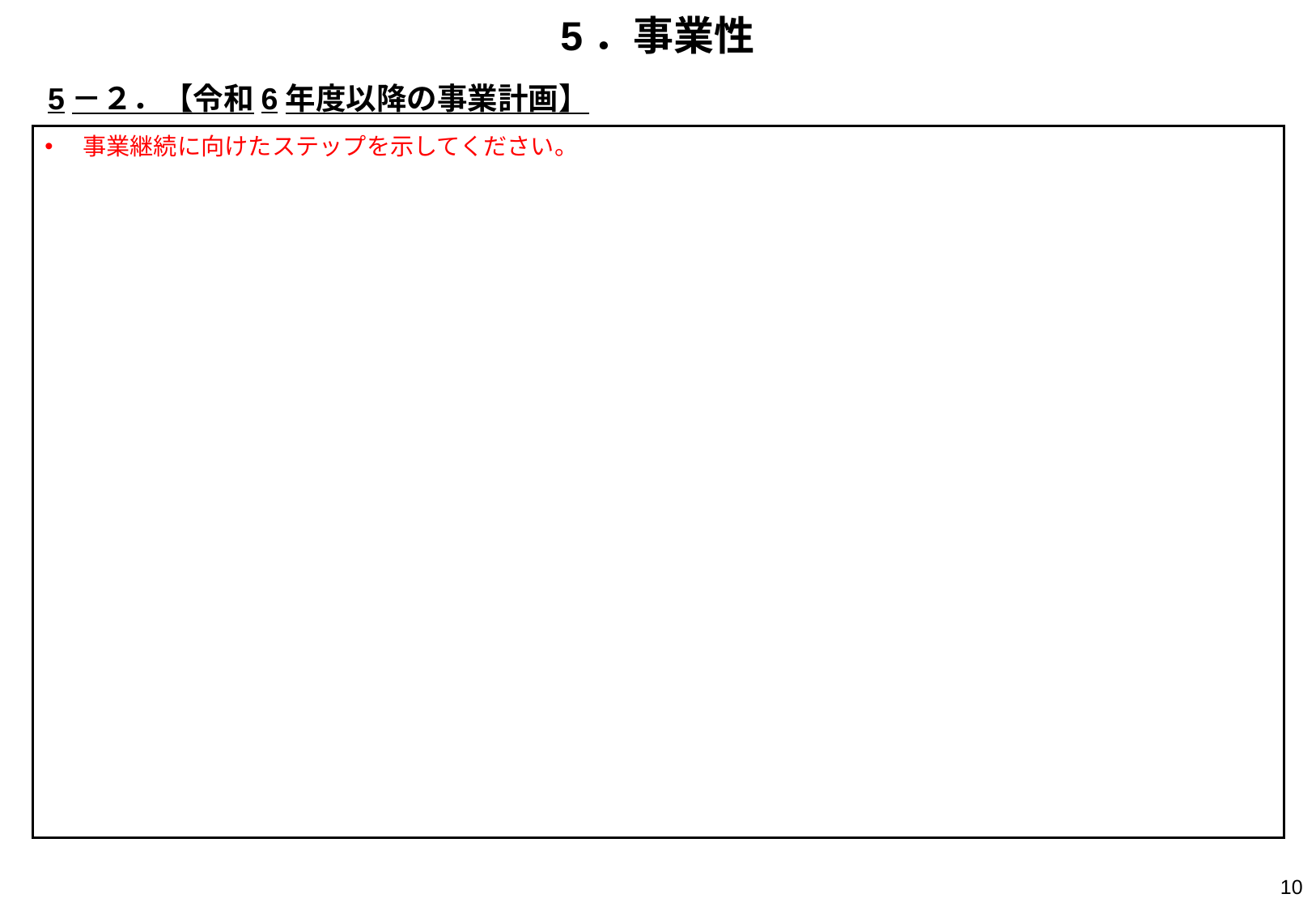

# 5．事業性
5－２．【令和6年度以降の事業計画】
事業継続に向けたステップを示してください。

10